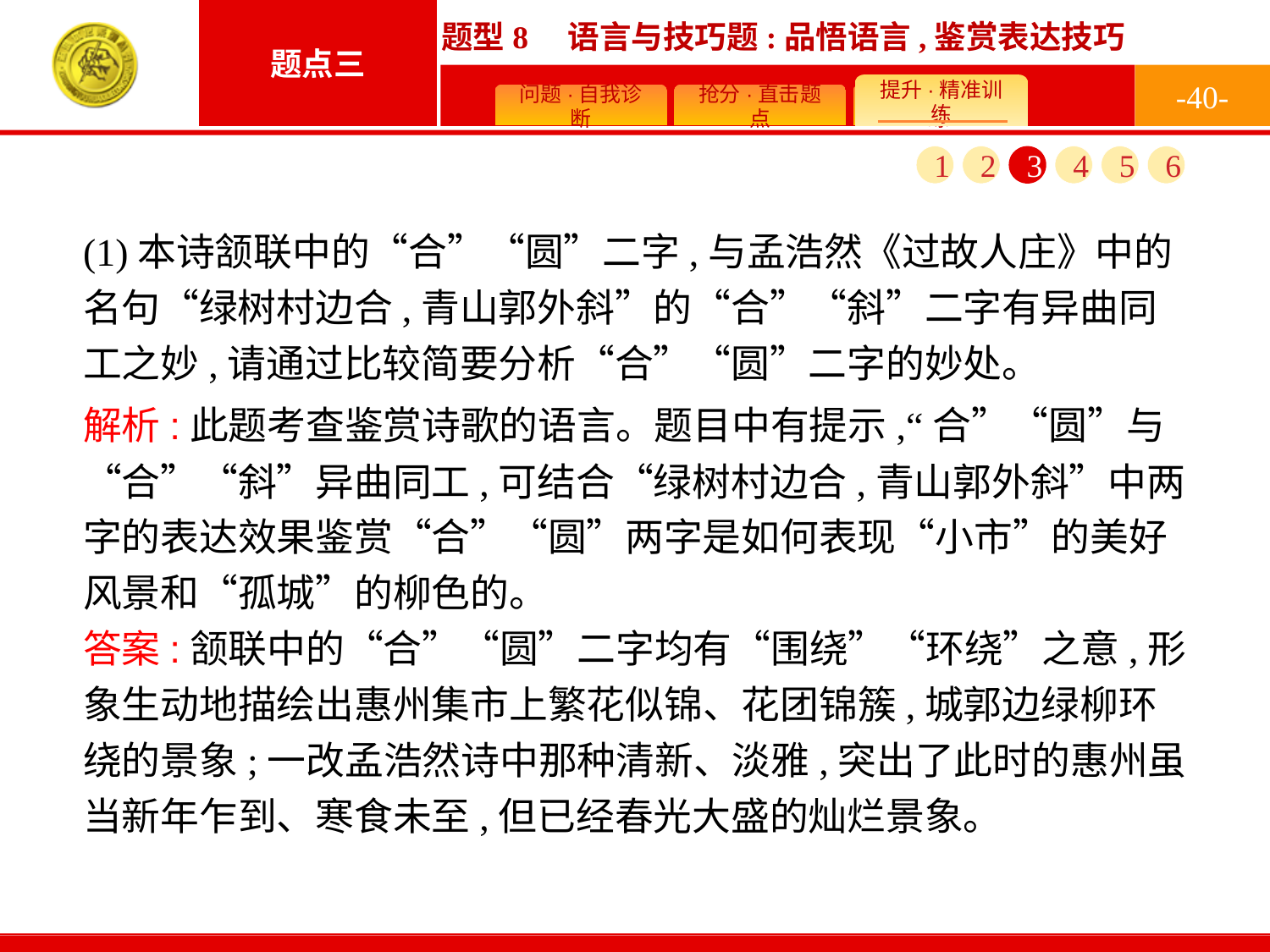

-40-
1
2
3
4
5
6
(1)本诗颔联中的“合”“圆”二字,与孟浩然《过故人庄》中的名句“绿树村边合,青山郭外斜”的“合”“斜”二字有异曲同工之妙,请通过比较简要分析“合”“圆”二字的妙处。
解析:此题考查鉴赏诗歌的语言。题目中有提示,“合”“圆”与“合”“斜”异曲同工,可结合“绿树村边合,青山郭外斜”中两字的表达效果鉴赏“合”“圆”两字是如何表现“小市”的美好风景和“孤城”的柳色的。
答案:颔联中的“合”“圆”二字均有“围绕”“环绕”之意,形象生动地描绘出惠州集市上繁花似锦、花团锦簇,城郭边绿柳环绕的景象;一改孟浩然诗中那种清新、淡雅,突出了此时的惠州虽当新年乍到、寒食未至,但已经春光大盛的灿烂景象。